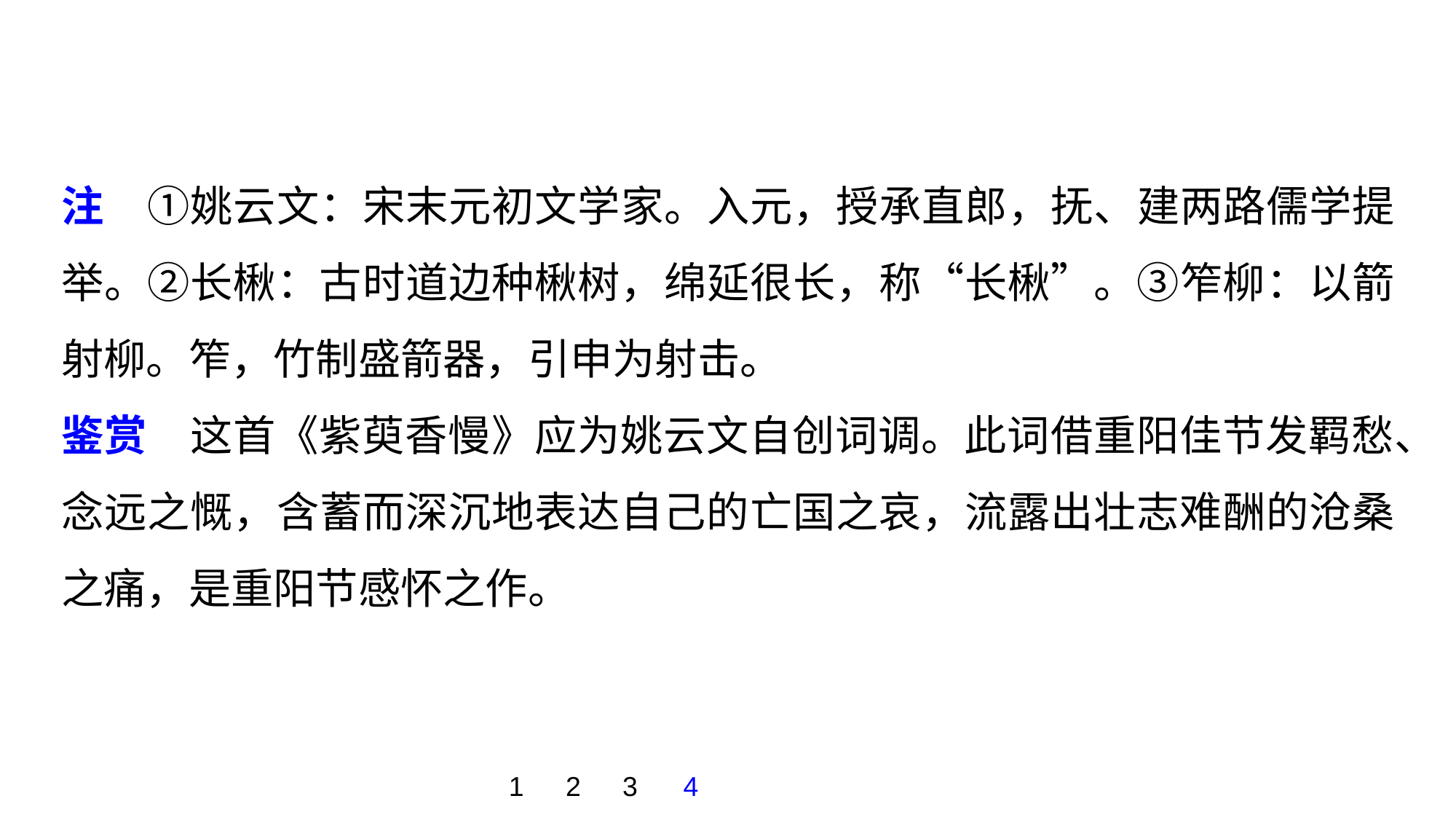

注　①姚云文：宋末元初文学家。入元，授承直郎，抚、建两路儒学提举。②长楸：古时道边种楸树，绵延很长，称“长楸”。③笮柳：以箭射柳。笮，竹制盛箭器，引申为射击。
鉴赏　这首《紫萸香慢》应为姚云文自创词调。此词借重阳佳节发羁愁、念远之慨，含蓄而深沉地表达自己的亡国之哀，流露出壮志难酬的沧桑之痛，是重阳节感怀之作。
1
2
3
4